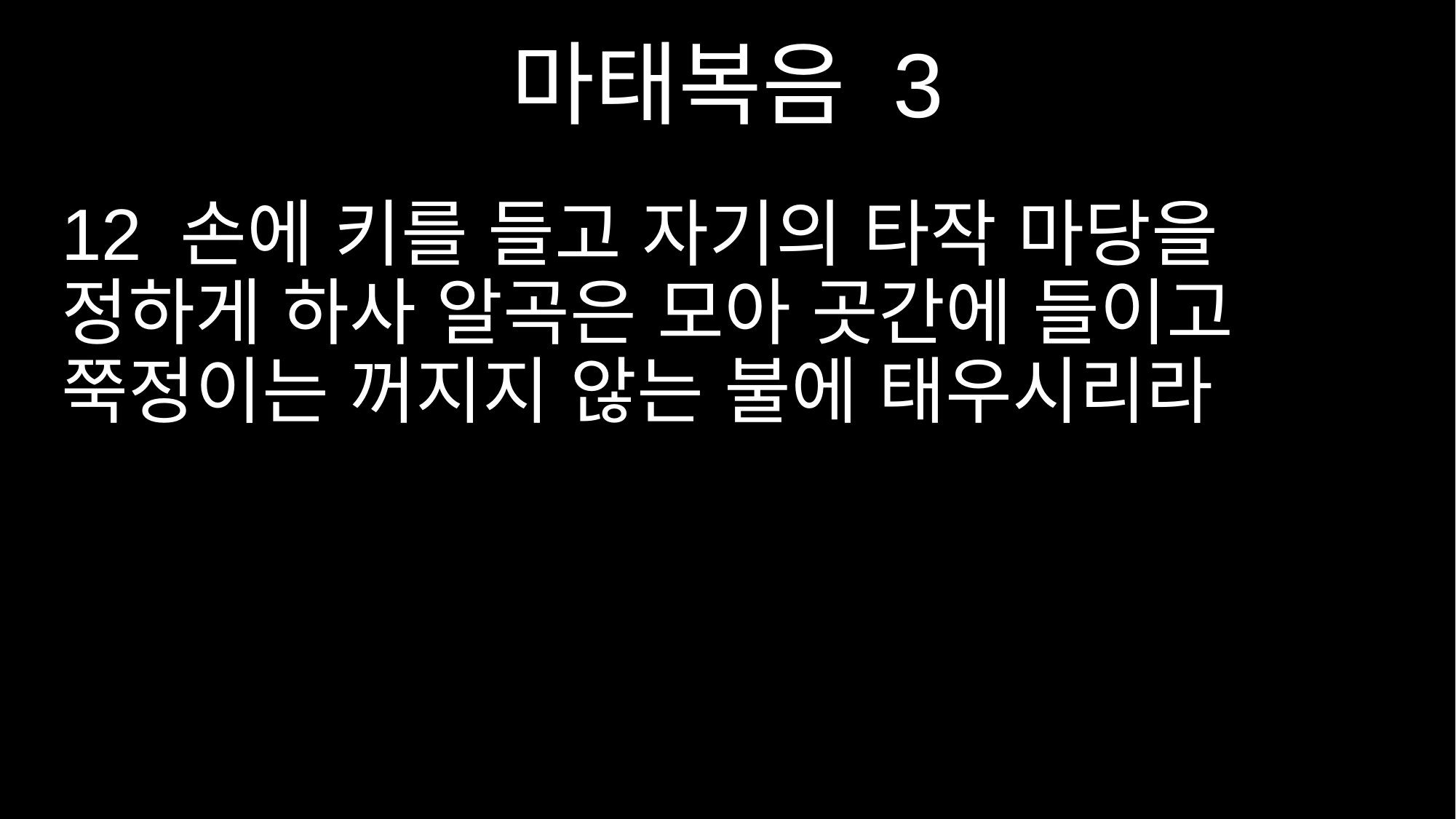

마태복음 3
12 손에 키를 들고 자기의 타작 마당을 정하게 하사 알곡은 모아 곳간에 들이고 쭉정이는 꺼지지 않는 불에 태우시리라